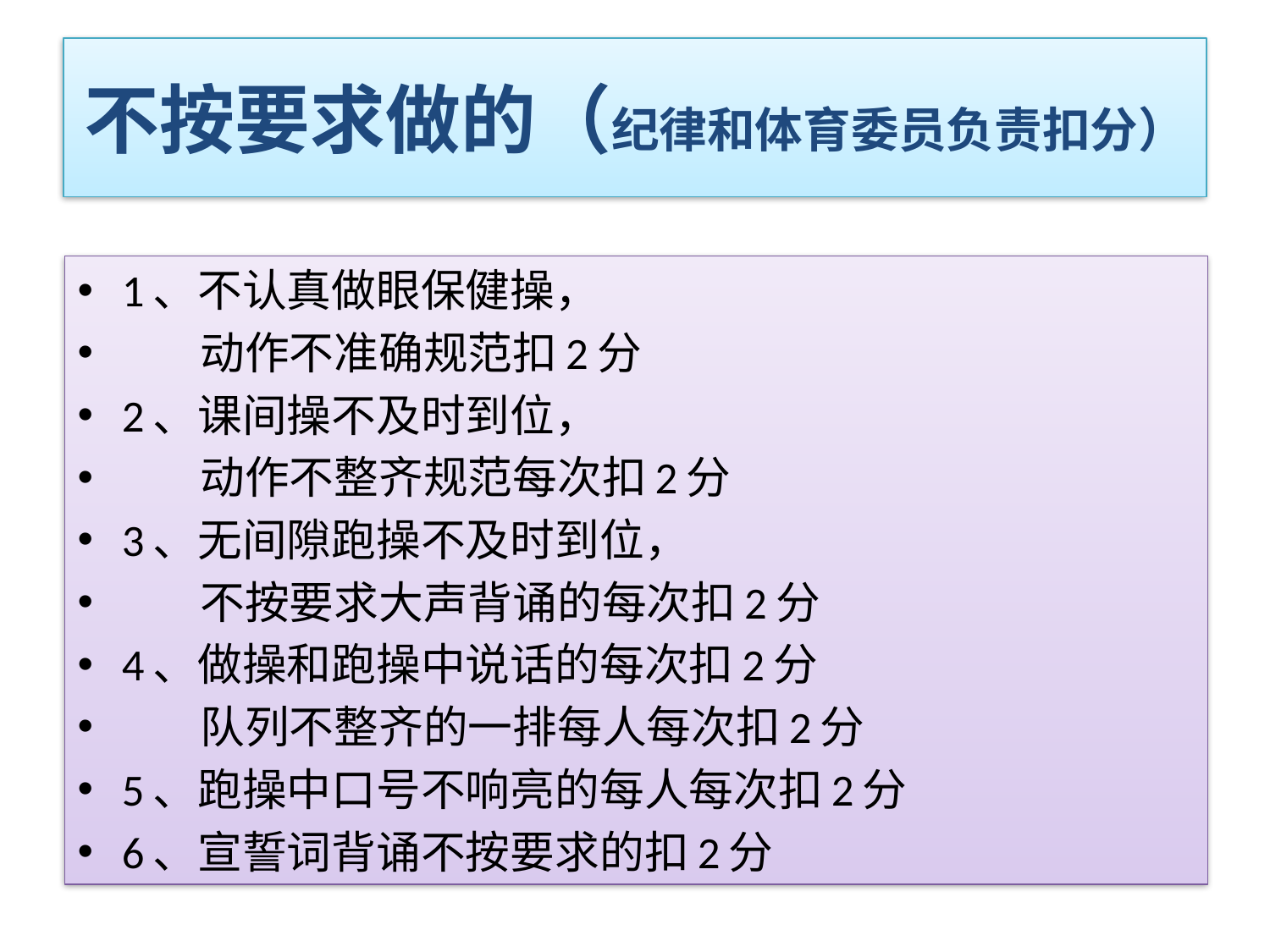

# 不按要求做的（纪律和体育委员负责扣分）
1、不认真做眼保健操，
       动作不准确规范扣2分
2、课间操不及时到位，
       动作不整齐规范每次扣2分
3、无间隙跑操不及时到位，
       不按要求大声背诵的每次扣2分
4、做操和跑操中说话的每次扣2分
       队列不整齐的一排每人每次扣2分
5、跑操中口号不响亮的每人每次扣2分
6、宣誓词背诵不按要求的扣2分